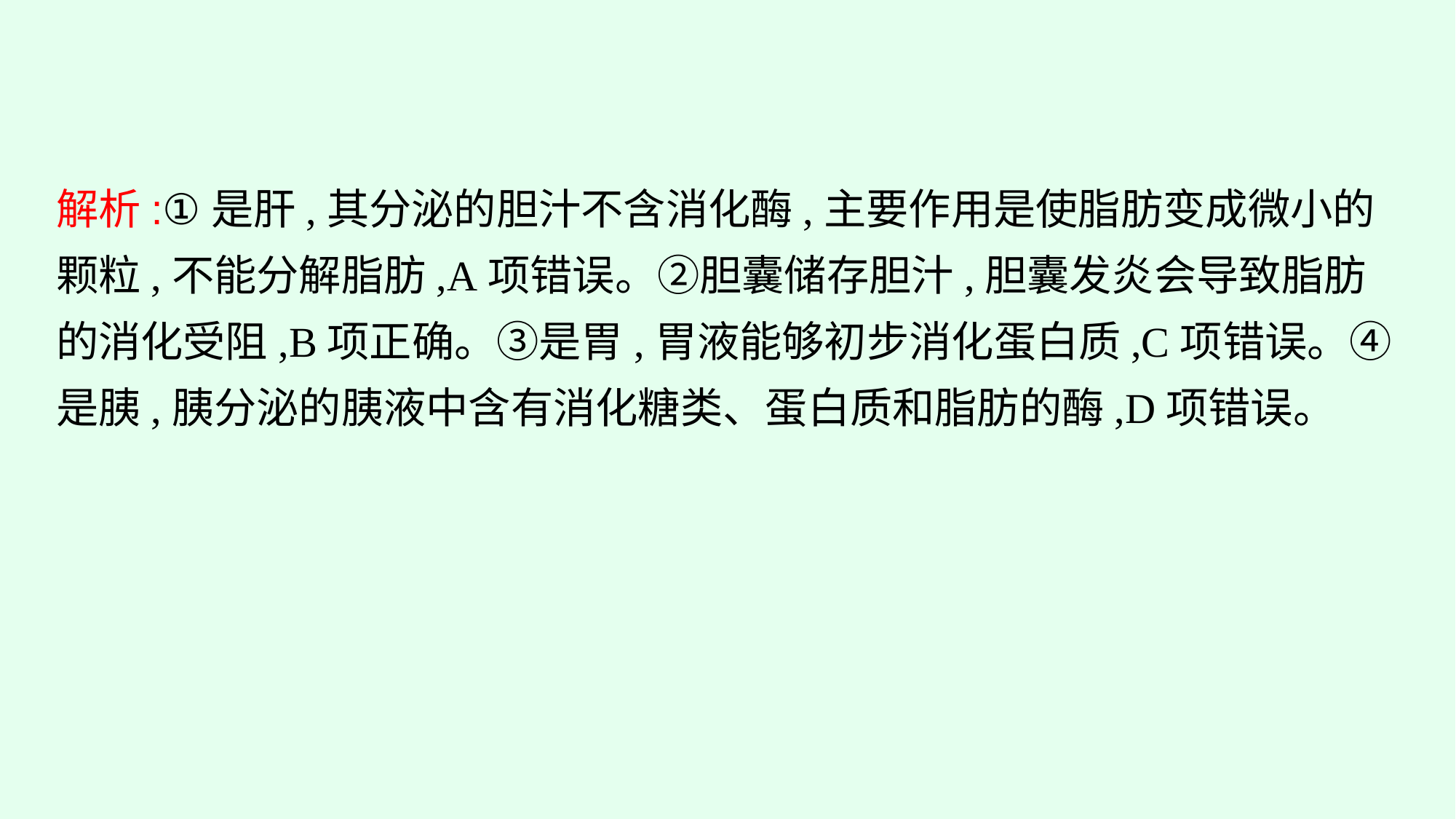

解析:①是肝,其分泌的胆汁不含消化酶,主要作用是使脂肪变成微小的颗粒,不能分解脂肪,A项错误。②胆囊储存胆汁,胆囊发炎会导致脂肪的消化受阻,B项正确。③是胃,胃液能够初步消化蛋白质,C项错误。④是胰,胰分泌的胰液中含有消化糖类、蛋白质和脂肪的酶,D项错误。